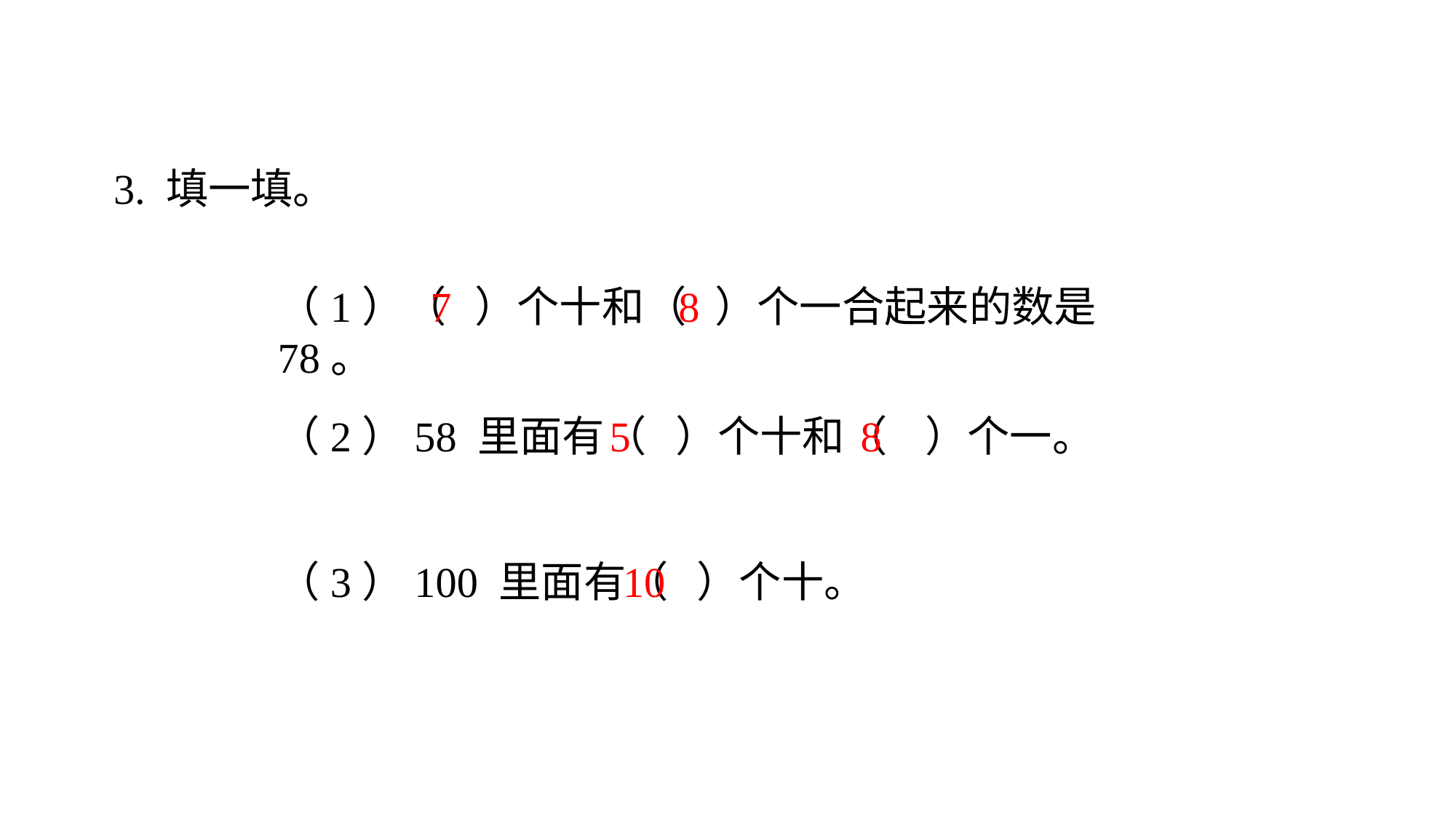

# 三、巩固练习
3. 填一填。
7
8
（1）（   ）个十和（   ）个一合起来的数是 78。
8
5
（2）58 里面有（   ）个十和（    ）个一。
10
（3）100 里面有（   ）个十。